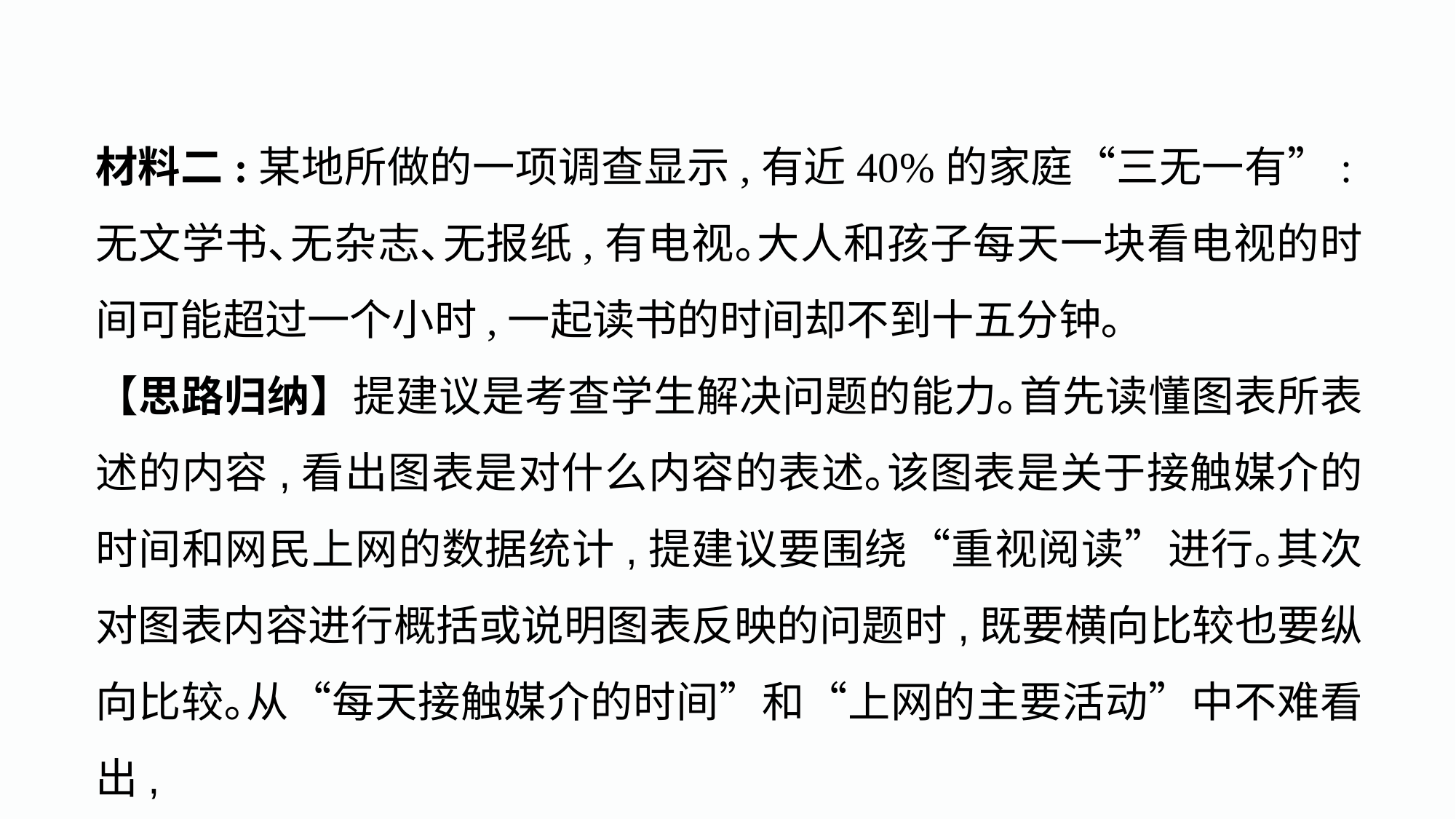

材料二:某地所做的一项调查显示,有近40%的家庭“三无一有”:无文学书､无杂志､无报纸,有电视｡大人和孩子每天一块看电视的时间可能超过一个小时,一起读书的时间却不到十五分钟｡
【思路归纳】提建议是考查学生解决问题的能力｡首先读懂图表所表述的内容,看出图表是对什么内容的表述｡该图表是关于接触媒介的时间和网民上网的数据统计,提建议要围绕“重视阅读”进行｡其次对图表内容进行概括或说明图表反映的问题时,既要横向比较也要纵向比较｡从“每天接触媒介的时间”和“上网的主要活动”中不难看出,